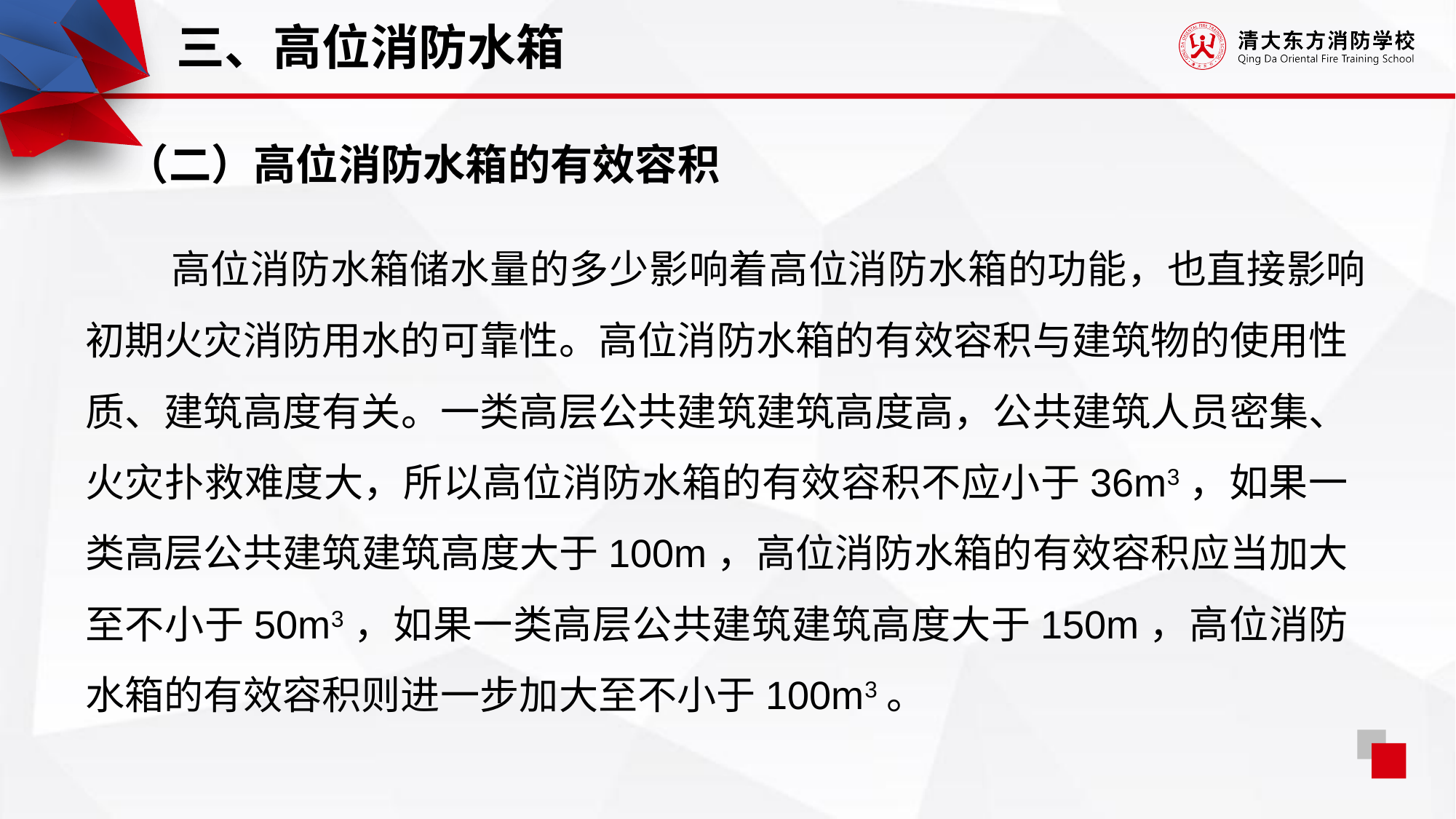

三、高位消防水箱

（二）高位消防水箱的有效容积
高位消防水箱储水量的多少影响着高位消防水箱的功能，也直接影响初期火灾消防用水的可靠性。高位消防水箱的有效容积与建筑物的使用性质、建筑高度有关。一类高层公共建筑建筑高度高，公共建筑人员密集、火灾扑救难度大，所以高位消防水箱的有效容积不应小于36m3，如果一类高层公共建筑建筑高度大于100m，高位消防水箱的有效容积应当加大至不小于50m3，如果一类高层公共建筑建筑高度大于150m，高位消防水箱的有效容积则进一步加大至不小于100m3。